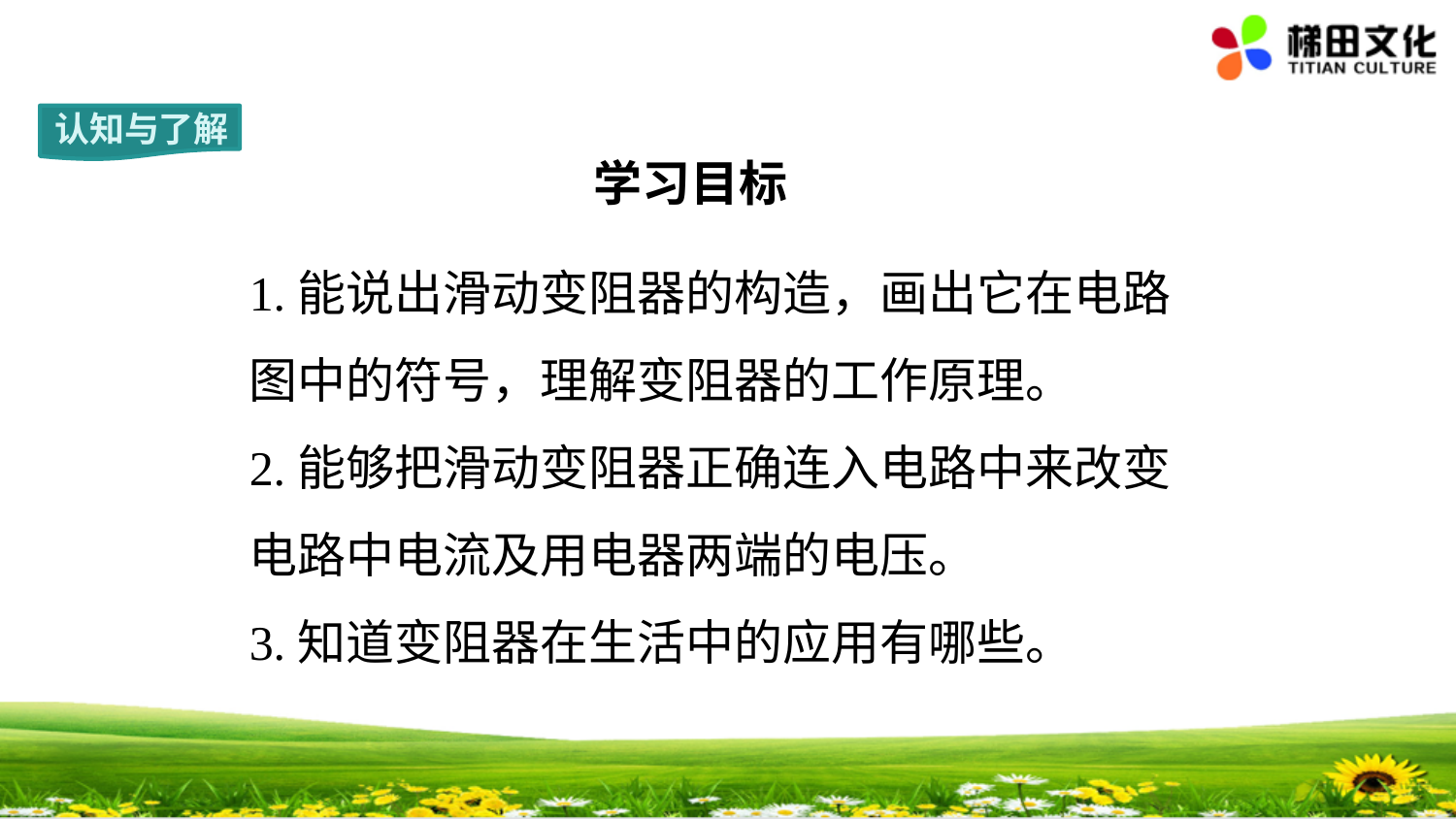

认知与了解

学习目标
1.能说出滑动变阻器的构造，画出它在电路图中的符号，理解变阻器的工作原理。
2.能够把滑动变阻器正确连入电路中来改变电路中电流及用电器两端的电压。
3.知道变阻器在生活中的应用有哪些。